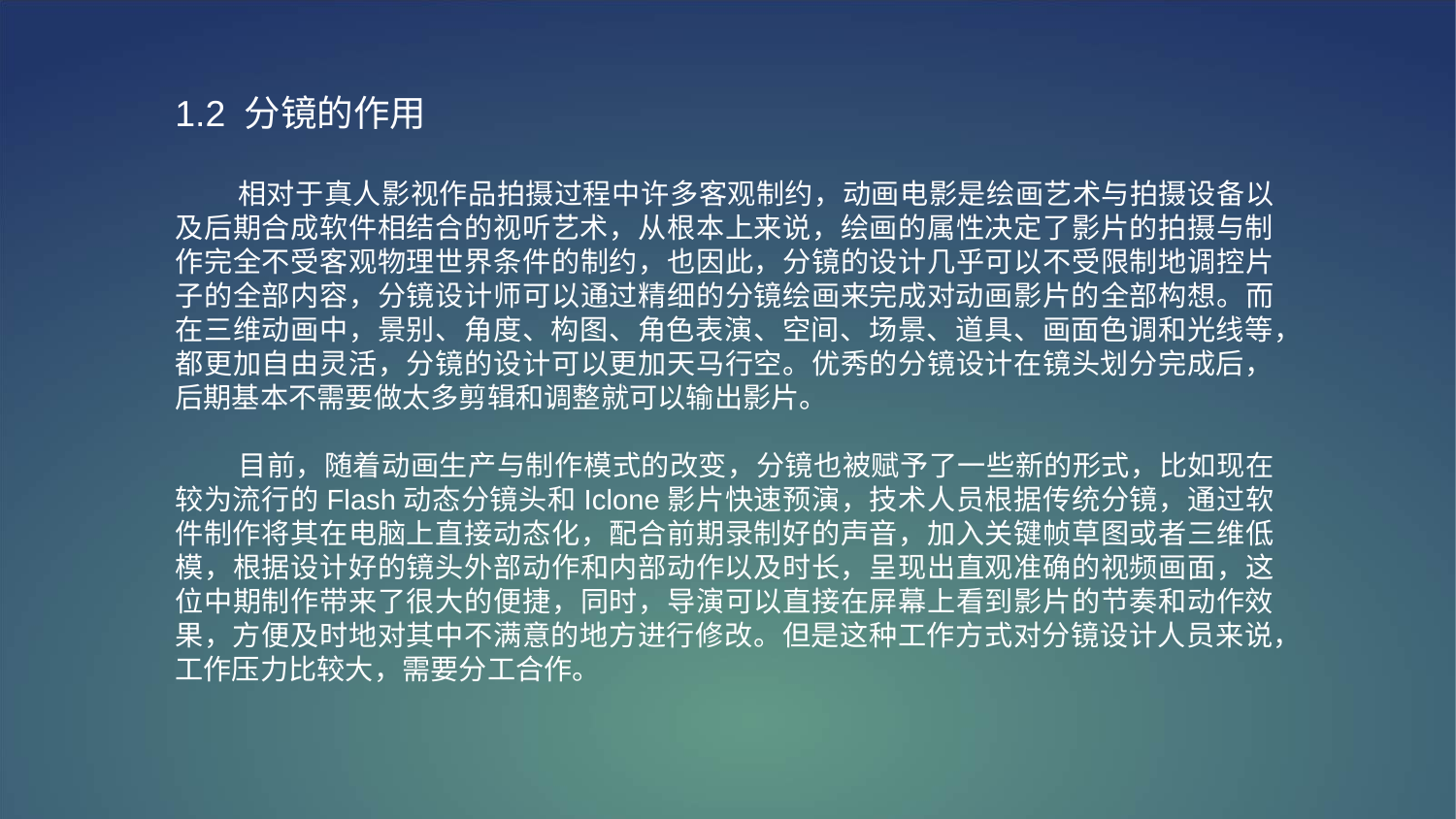

1.2 分镜的作用
  相对于真人影视作品拍摄过程中许多客观制约，动画电影是绘画艺术与拍摄设备以及后期合成软件相结合的视听艺术，从根本上来说，绘画的属性决定了影片的拍摄与制作完全不受客观物理世界条件的制约，也因此，分镜的设计几乎可以不受限制地调控片子的全部内容，分镜设计师可以通过精细的分镜绘画来完成对动画影片的全部构想。而在三维动画中，景别、角度、构图、角色表演、空间、场景、道具、画面色调和光线等，都更加自由灵活，分镜的设计可以更加天马行空。优秀的分镜设计在镜头划分完成后，后期基本不需要做太多剪辑和调整就可以输出影片。

  目前，随着动画生产与制作模式的改变，分镜也被赋予了一些新的形式，比如现在较为流行的Flash动态分镜头和Iclone影片快速预演，技术人员根据传统分镜，通过软件制作将其在电脑上直接动态化，配合前期录制好的声音，加入关键帧草图或者三维低模，根据设计好的镜头外部动作和内部动作以及时长，呈现出直观准确的视频画面，这位中期制作带来了很大的便捷，同时，导演可以直接在屏幕上看到影片的节奏和动作效果，方便及时地对其中不满意的地方进行修改。但是这种工作方式对分镜设计人员来说，工作压力比较大，需要分工合作。